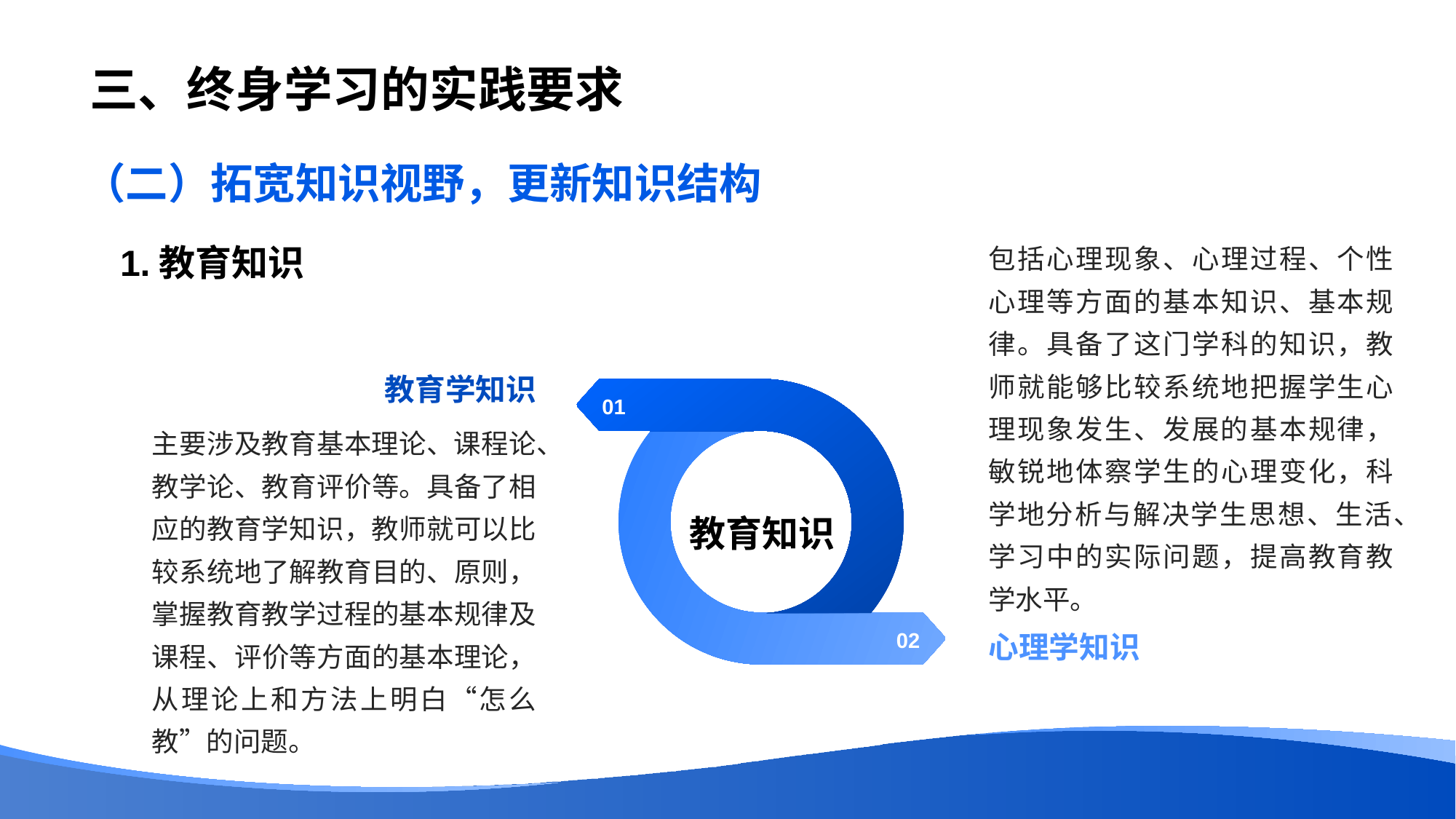

# 三、终身学习的实践要求
（二）拓宽知识视野，更新知识结构
1.教育知识
包括心理现象、心理过程、个性心理等方面的基本知识、基本规律。具备了这门学科的知识，教师就能够比较系统地把握学生心理现象发生、发展的基本规律，敏锐地体察学生的心理变化，科学地分析与解决学生思想、生活、学习中的实际问题，提高教育教学水平。
教育学知识

01
主要涉及教育基本理论、课程论、教学论、教育评价等。具备了相应的教育学知识，教师就可以比较系统地了解教育目的、原则，掌握教育教学过程的基本规律及课程、评价等方面的基本理论，从理论上和方法上明白“怎么教”的问题。

教育知识
心理学知识
02